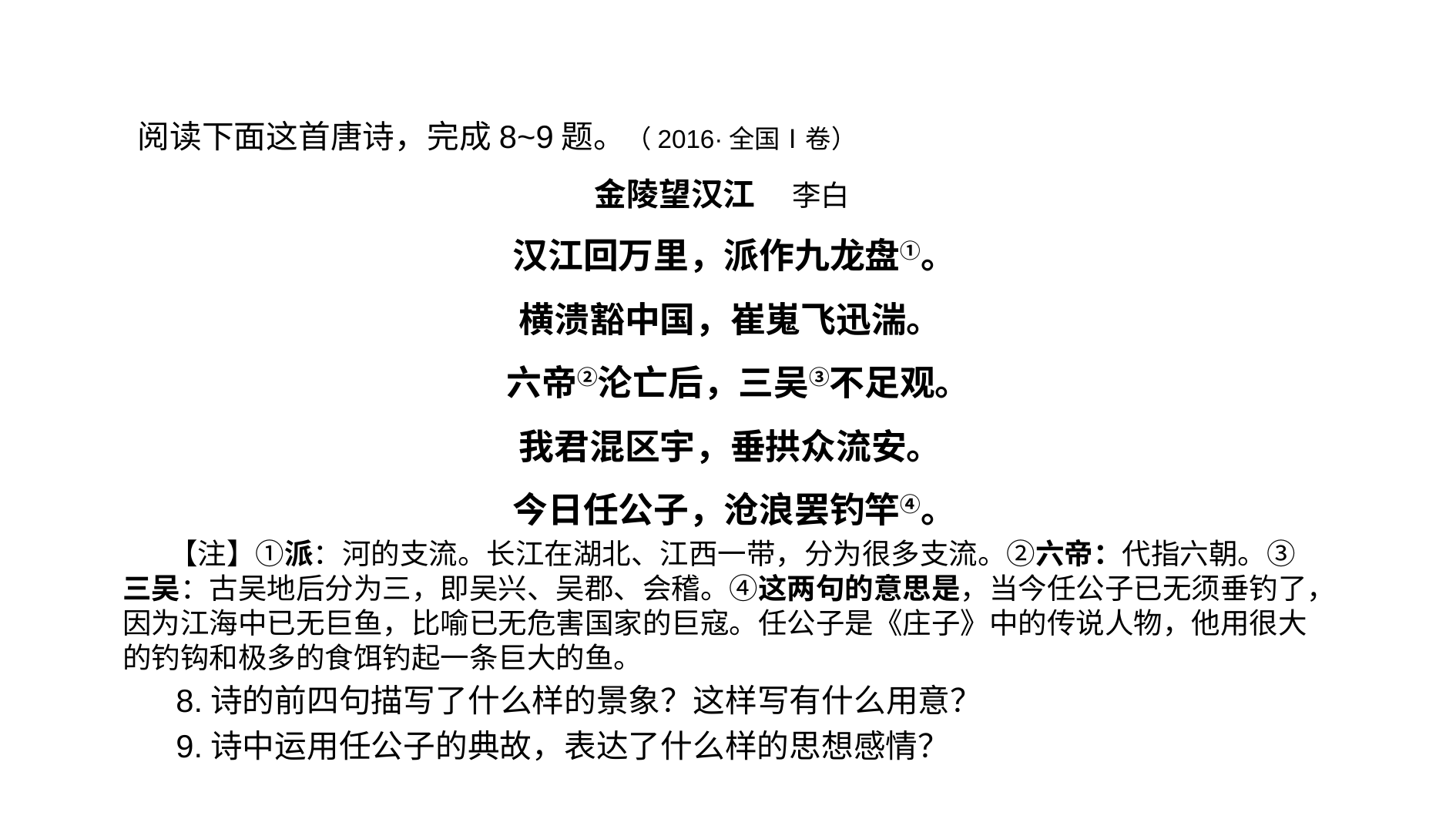

阅读下面这首唐诗，完成8~9题。（2016·全国Ⅰ卷）
金陵望汉江     李白
  汉江回万里，派作九龙盘①。
 横溃豁中国，崔嵬飞迅湍。
   六帝②沦亡后，三吴③不足观。
 我君混区宇，垂拱众流安。
  今日任公子，沧浪罢钓竿④。
      【注】①派：河的支流。长江在湖北、江西一带，分为很多支流。②六帝：代指六朝。③三吴：古吴地后分为三，即吴兴、吴郡、会稽。④这两句的意思是，当今任公子已无须垂钓了，因为江海中已无巨鱼，比喻已无危害国家的巨寇。任公子是《庄子》中的传说人物，他用很大的钓钩和极多的食饵钓起一条巨大的鱼。
      8.诗的前四句描写了什么样的景象？这样写有什么用意？
      9.诗中运用任公子的典故，表达了什么样的思想感情？